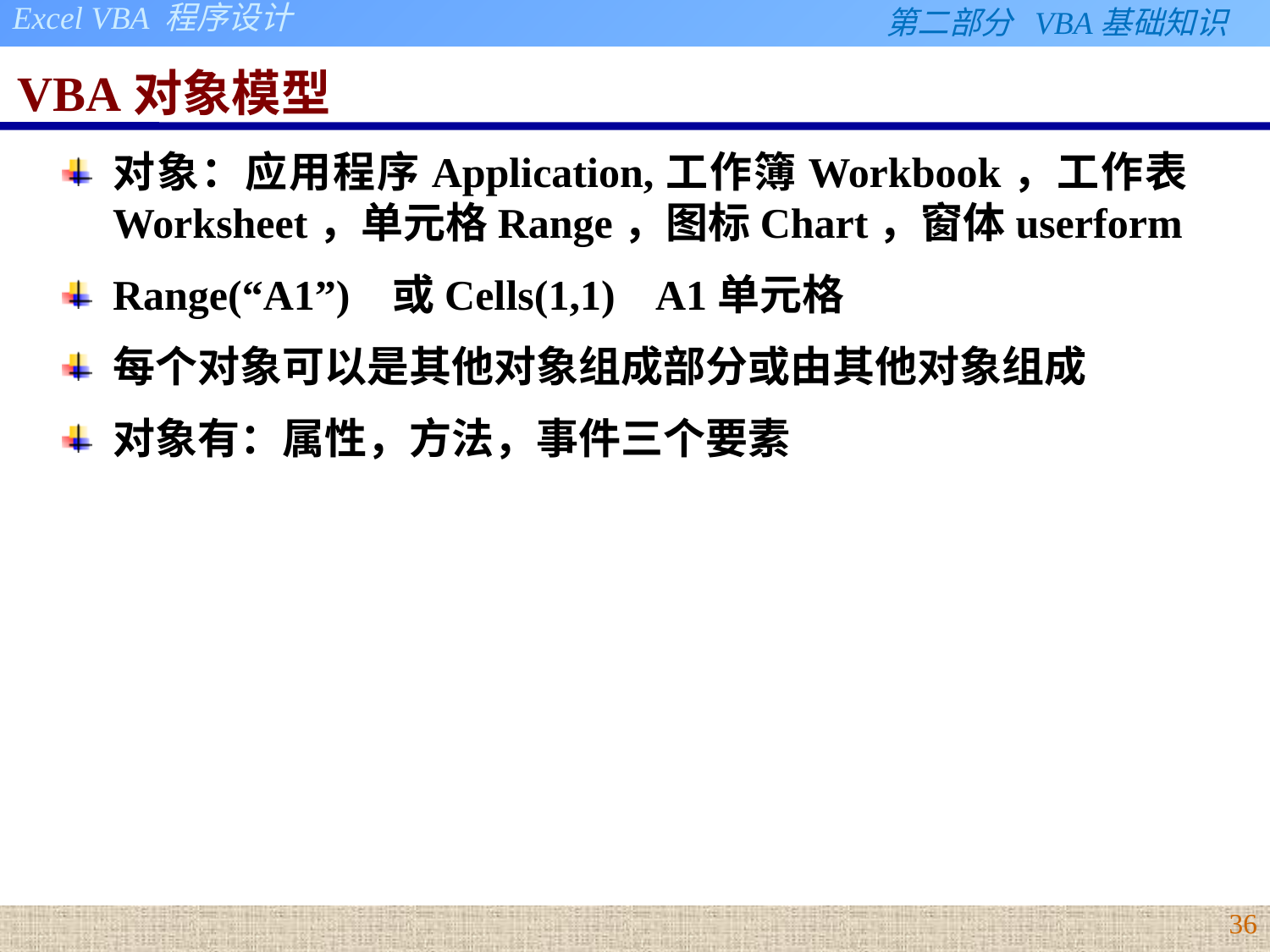

# VBA对象模型
对象：应用程序Application,工作簿Workbook，工作表Worksheet，单元格Range，图标Chart，窗体userform
Range(“A1”)   或Cells(1,1)    A1单元格
每个对象可以是其他对象组成部分或由其他对象组成
对象有：属性，方法，事件三个要素